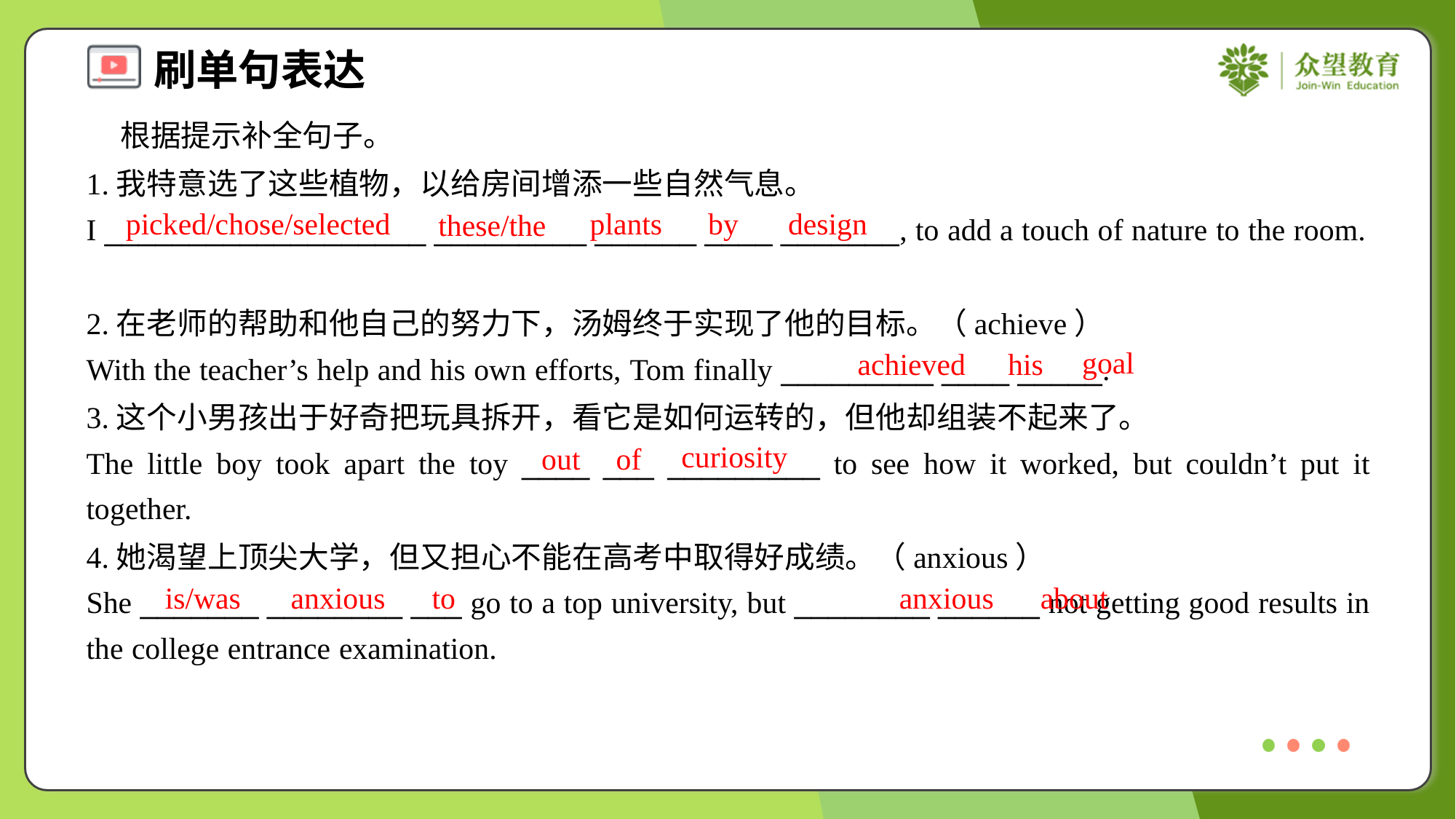

根据提示补全句子。
1.我特意选了这些植物，以给房间增添一些自然气息。
I ___________________ _________ ______ ____ _______, to add a touch of nature to the room.
picked/chose/selected
plants
by
design
these/the
2.在老师的帮助和他自己的努力下，汤姆终于实现了他的目标。（achieve）
With the teacher’s help and his own efforts, Tom finally _________ ____ _____.
goal
achieved
his
3.这个小男孩出于好奇把玩具拆开，看它是如何运转的，但他却组装不起来了。
The little boy took apart the toy ____ ___ _________ to see how it worked, but couldn’t put it together.
curiosity
out
of
4.她渴望上顶尖大学，但又担心不能在高考中取得好成绩。（anxious）
She _______ ________ ___ go to a top university, but ________ ______ not getting good results in the college entrance examination.
is/was
anxious
to
anxious
about